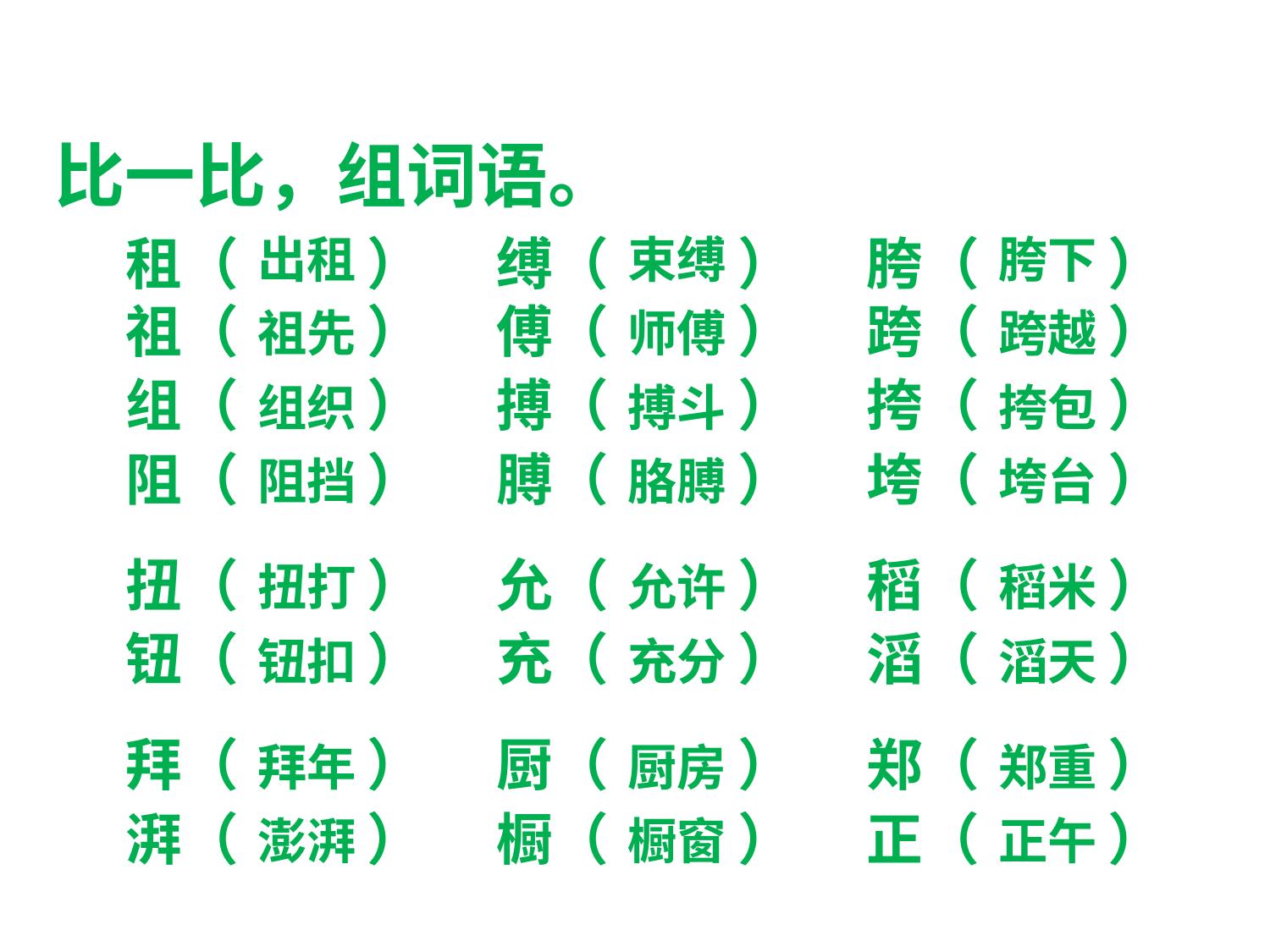

比一比，组词语。
租（          ）
出租
祖先
组织
阻挡
缚（          ）
束缚
师傅
搏斗
胳膊
胯（          ）
胯下
跨越
挎包
垮台
祖（          ）
傅（          ）
跨（          ）
组（          ）
搏（          ）
挎（          ）
阻（          ）
膊（          ）
垮（          ）
扭（          ）
允（          ）
稻（          ）
扭打
钮扣
允许
充分
稻米
滔天
钮（          ）
充（          ）
滔（          ）
拜（          ）
厨（          ）
郑（          ）
拜年
澎湃
厨房
橱窗
郑重
正午
湃（          ）
橱（          ）
正（          ）